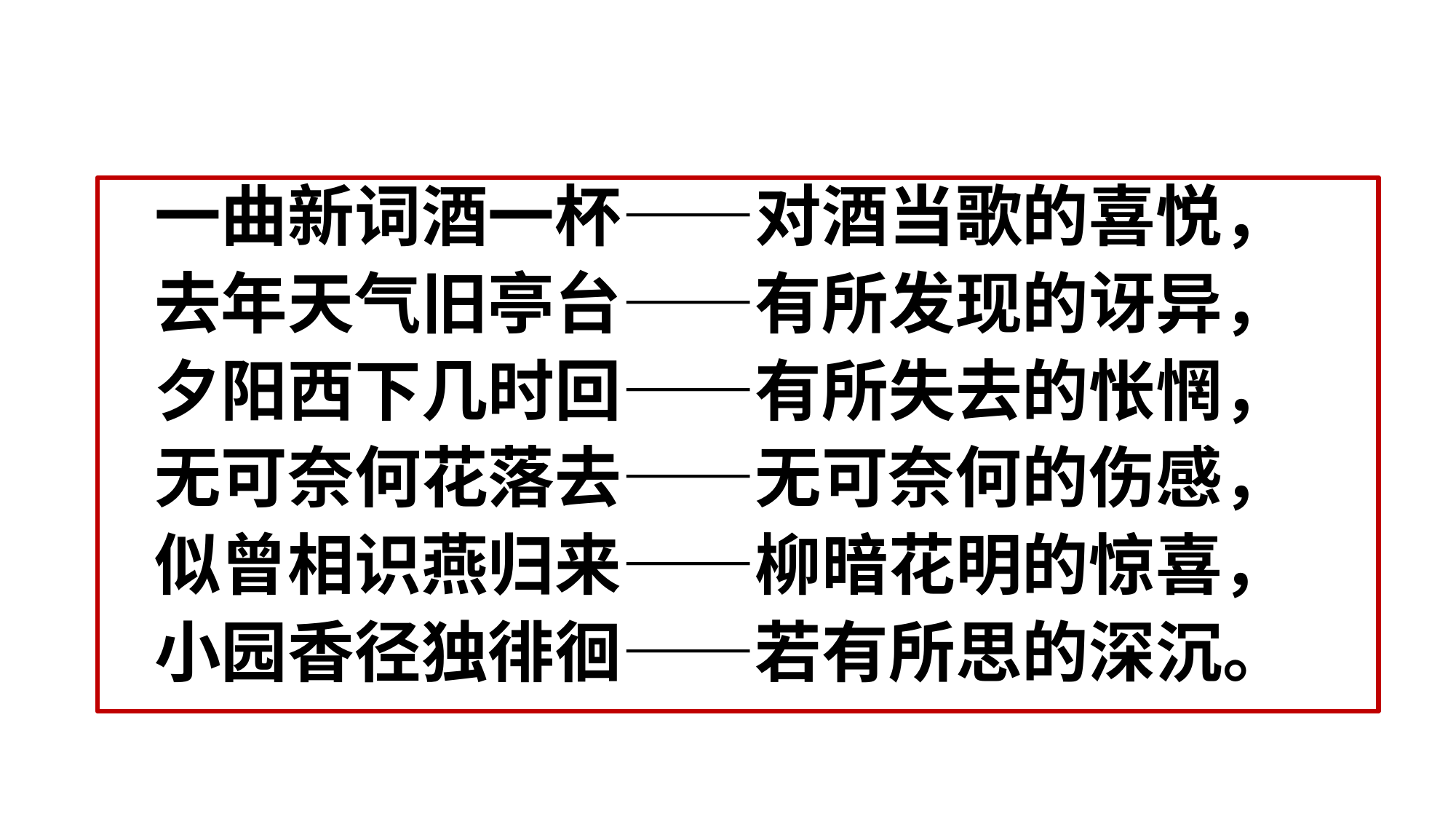

一曲新词酒一杯——对酒当歌的喜悦，
  去年天气旧亭台——有所发现的讶异，
  夕阳西下几时回——有所失去的怅惘，
  无可奈何花落去——无可奈何的伤感，
  似曾相识燕归来——柳暗花明的惊喜，
  小园香径独徘徊——若有所思的深沉。